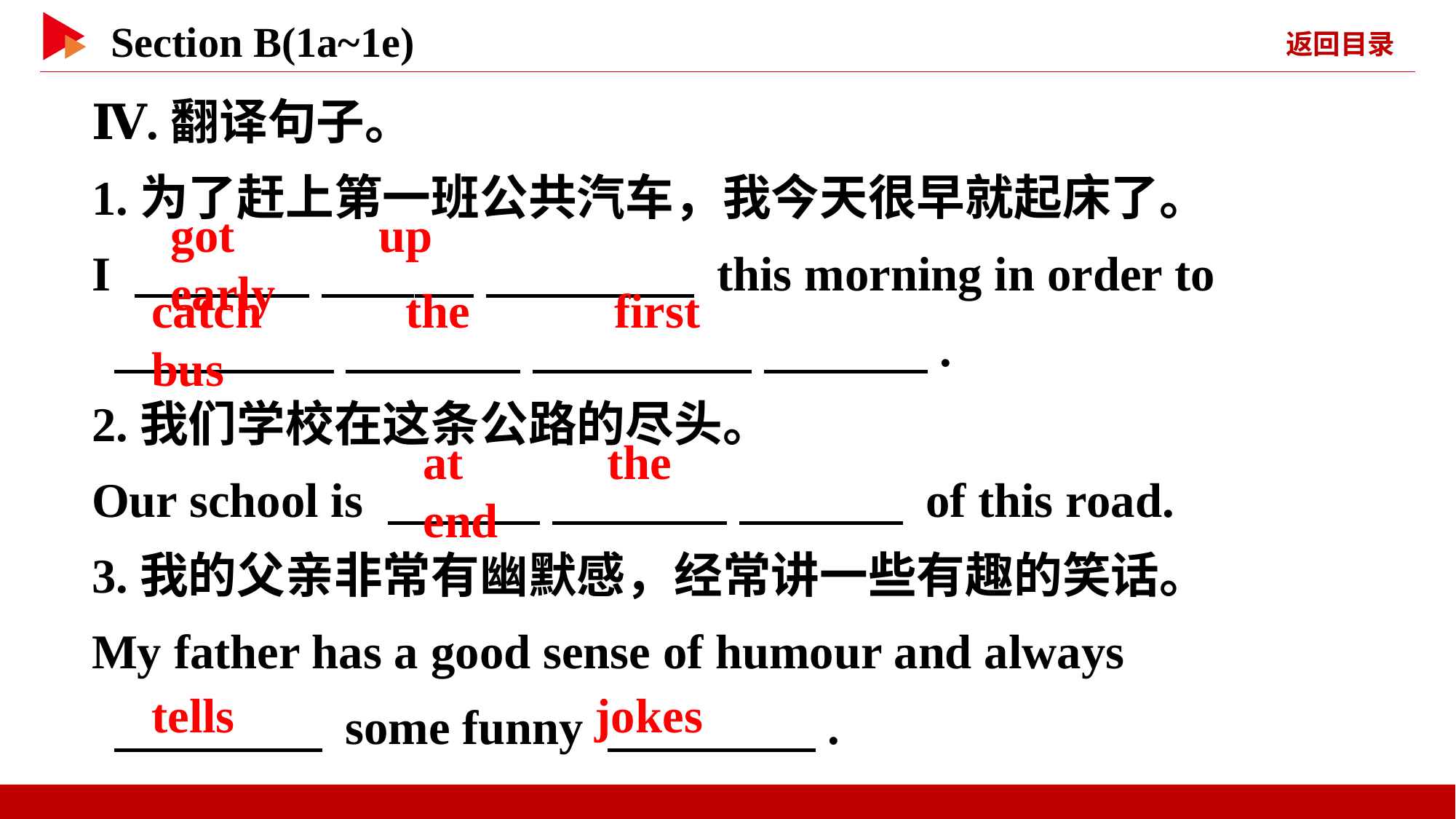

Ⅳ.翻译句子。
1.为了赶上第一班公共汽车，我今天很早就起床了。
I 　       　 　     　 　          　 this morning in order to
 　           　 　       　 　           　 　      　.
2.我们学校在这条公路的尽头。
Our school is 　     　 　       　 　      　 of this road.
3.我的父亲非常有幽默感，经常讲一些有趣的笑话。
My father has a good sense of humour and always
 　          　 some funny 　          　.
got 　 　up 　 　early
catch 　 　the 　 　first 　 　bus
at 　 　the 　 　end
tells
jokes